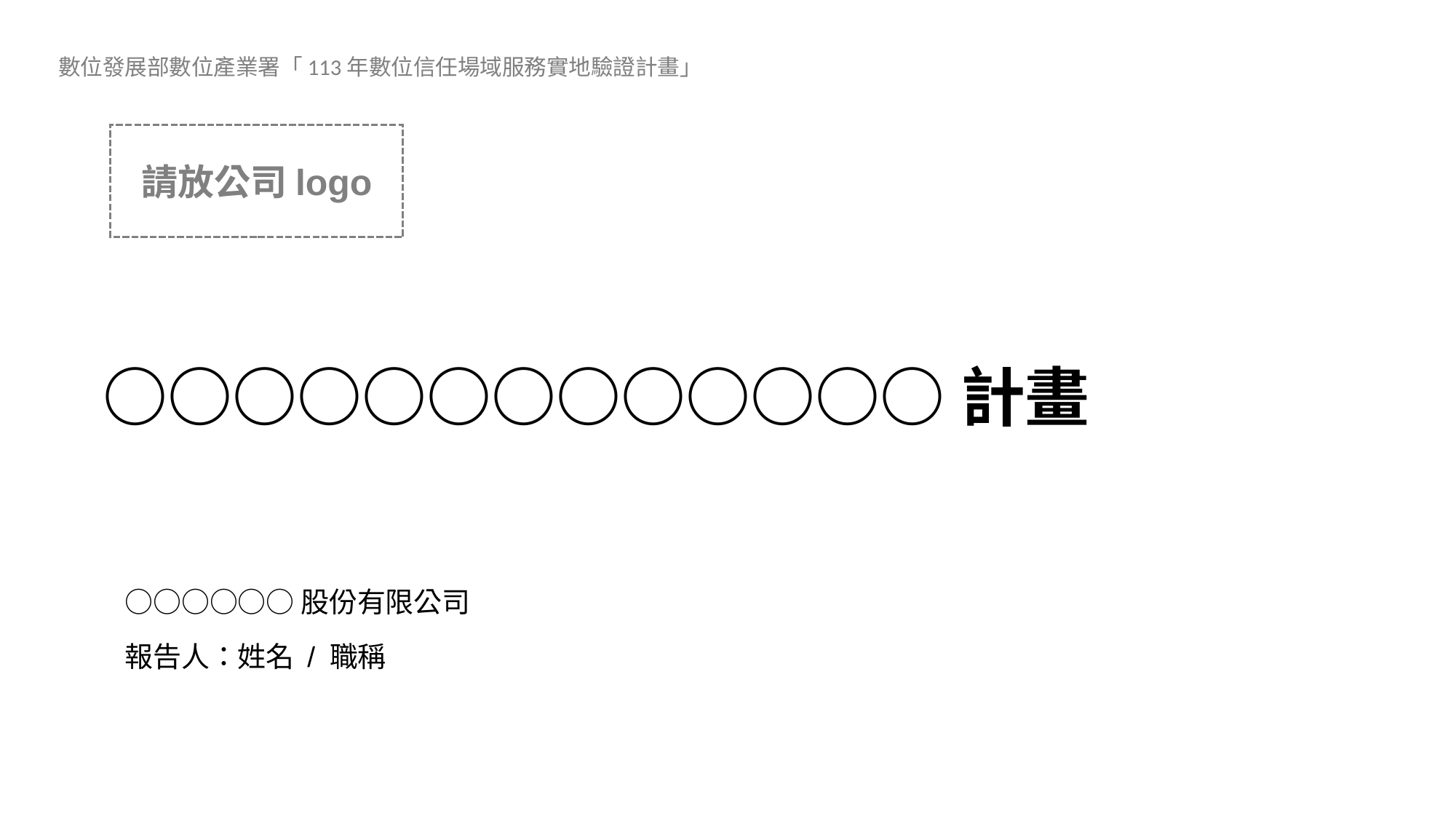

數位發展部數位產業署「113年數位信任場域服務實地驗證計畫」
請放公司logo
○○○○○○○○○○○○○計畫
○○○○○○股份有限公司
報告人：姓名 / 職稱